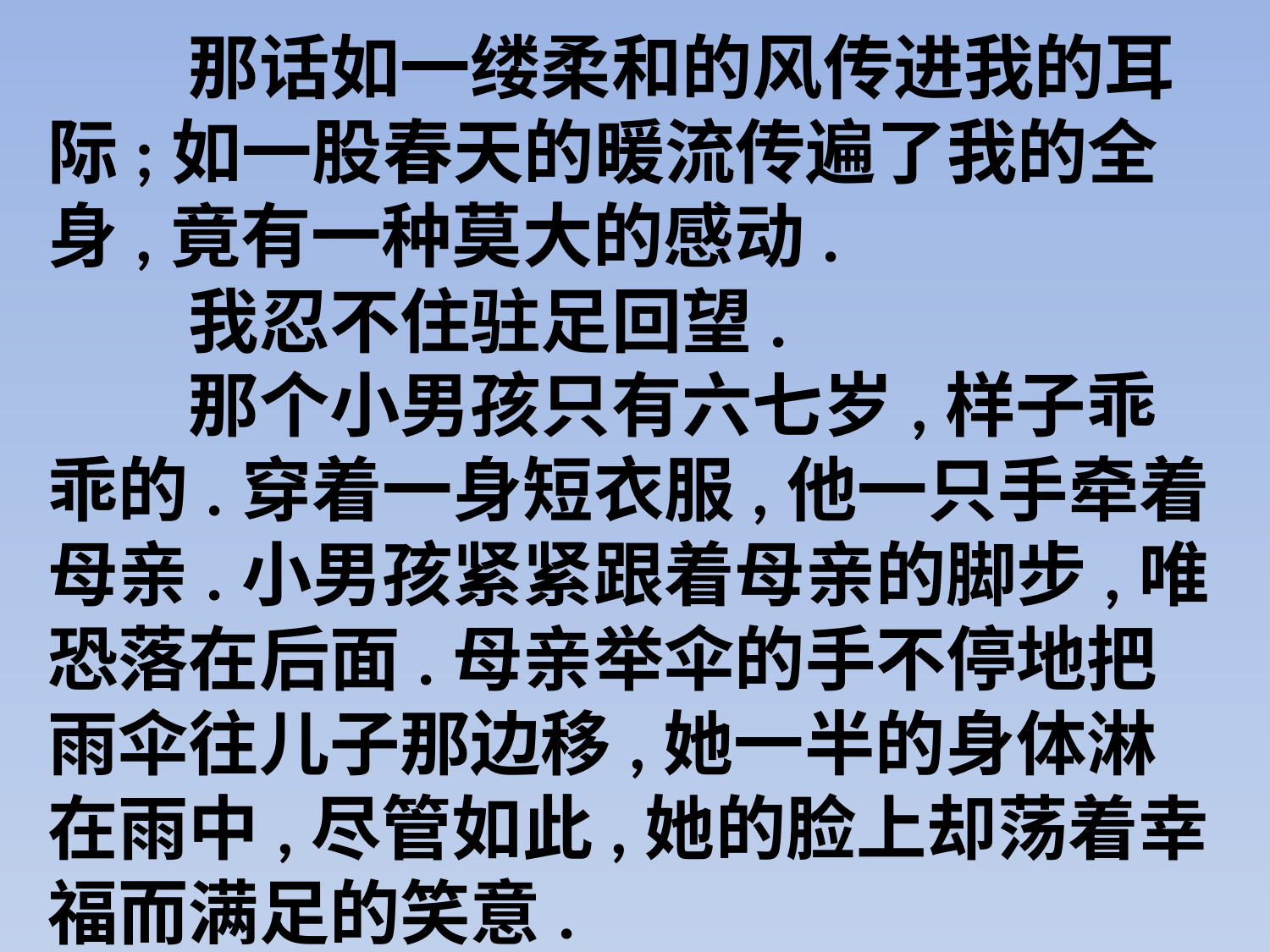

那话如一缕柔和的风传进我的耳际;如一股春天的暖流传遍了我的全身,竟有一种莫大的感动.
　　我忍不住驻足回望.
　　那个小男孩只有六七岁,样子乖乖的.穿着一身短衣服,他一只手牵着母亲.小男孩紧紧跟着母亲的脚步,唯恐落在后面.母亲举伞的手不停地把雨伞往儿子那边移,她一半的身体淋在雨中,尽管如此,她的脸上却荡着幸福而满足的笑意.